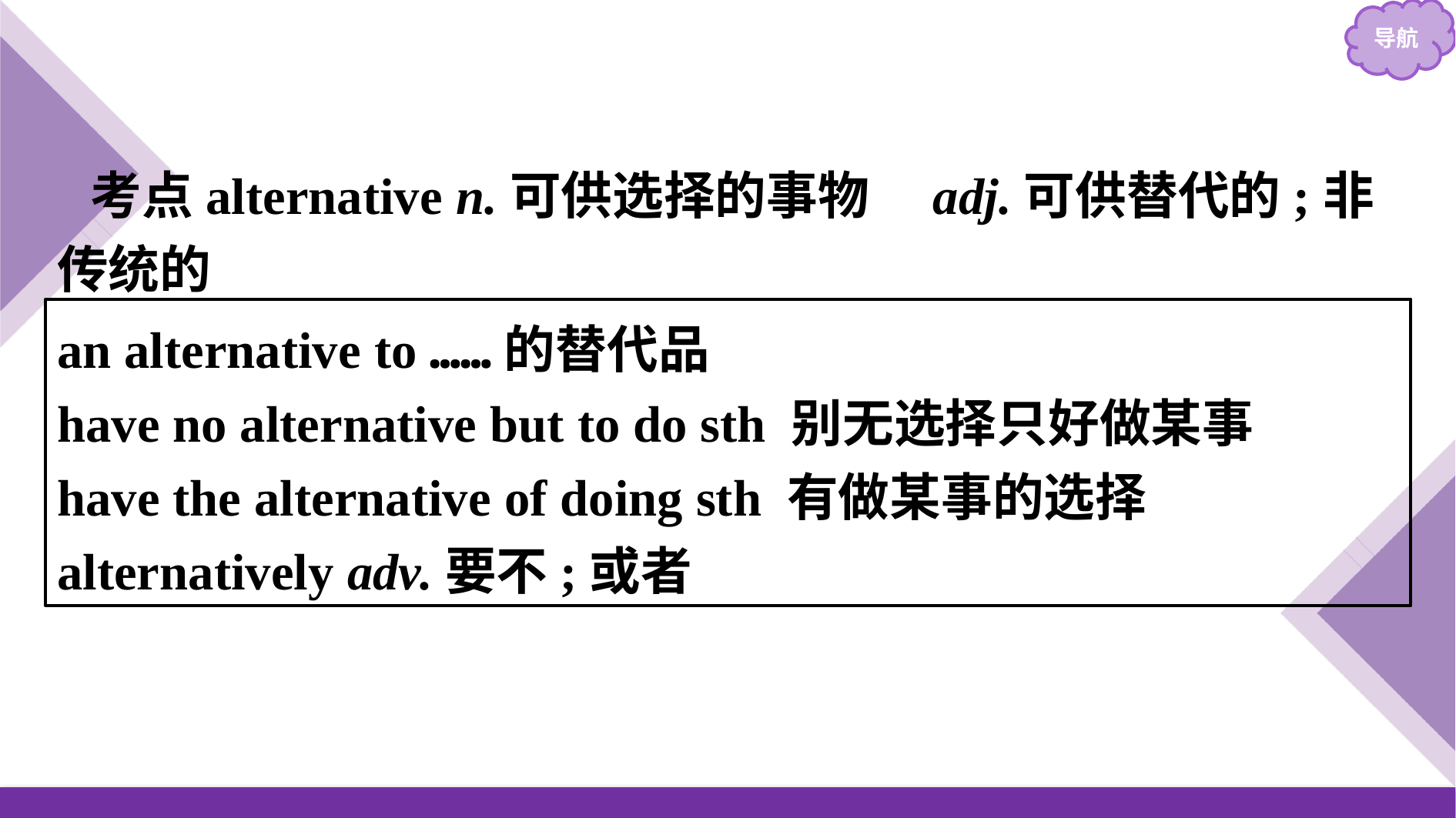

考点alternative n.可供选择的事物　adj.可供替代的;非传统的
an alternative to ……的替代品
have no alternative but to do sth 别无选择只好做某事
have the alternative of doing sth 有做某事的选择
alternatively adv.要不;或者